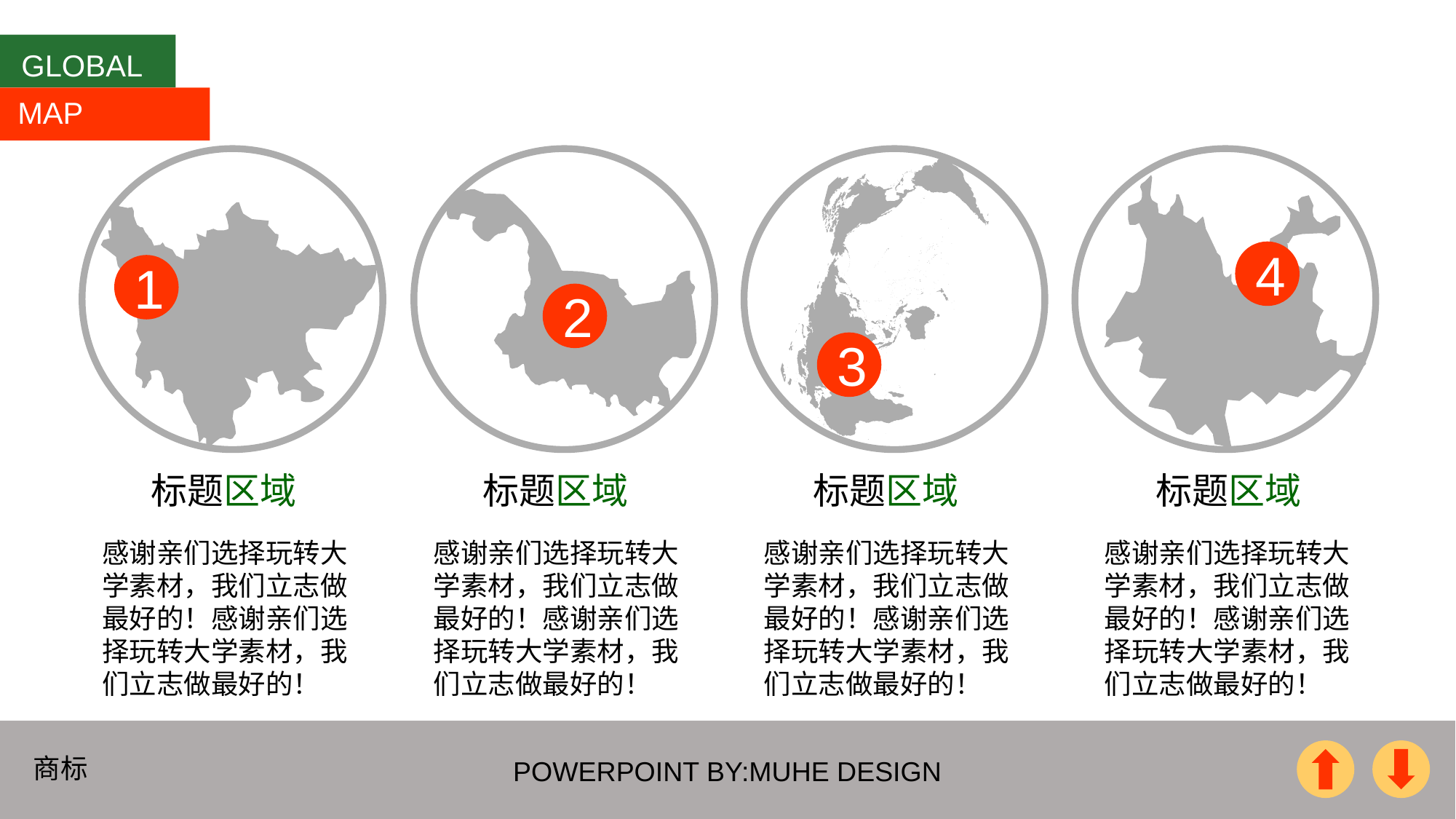

GLOBAL
MAP

3

2

4
1
标题区域
标题区域
标题区域
标题区域
感谢亲们选择玩转大学素材，我们立志做最好的！感谢亲们选择玩转大学素材，我们立志做最好的！
感谢亲们选择玩转大学素材，我们立志做最好的！感谢亲们选择玩转大学素材，我们立志做最好的！
感谢亲们选择玩转大学素材，我们立志做最好的！感谢亲们选择玩转大学素材，我们立志做最好的！
感谢亲们选择玩转大学素材，我们立志做最好的！感谢亲们选择玩转大学素材，我们立志做最好的！